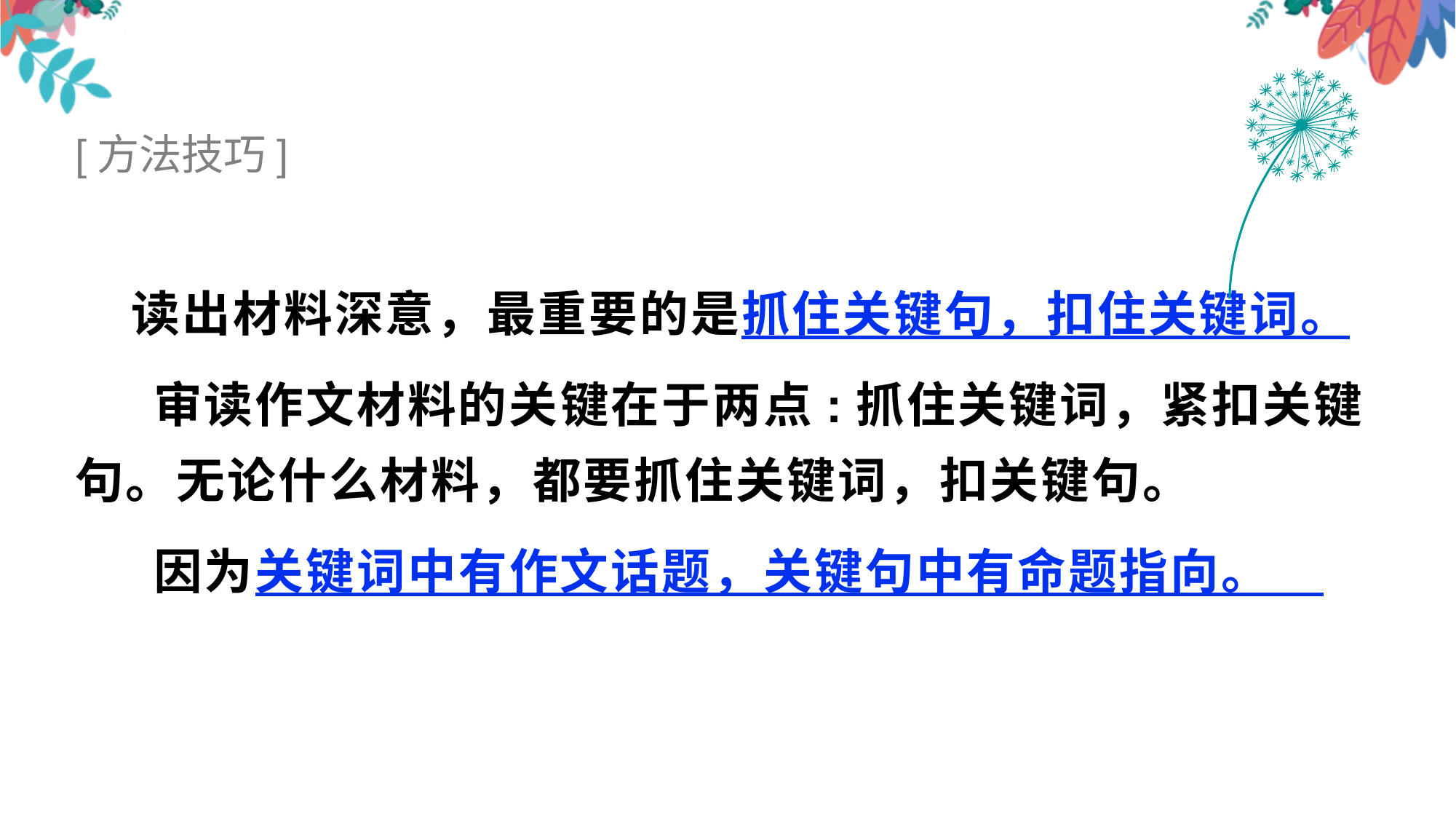

[方法技巧]

    读出材料深意，最重要的是抓住关键句，扣住关键词。
     审读作文材料的关键在于两点:抓住关键词，紧扣关键句。无论什么材料，都要抓住关键词，扣关键句。
     因为关键词中有作文话题，关键句中有命题指向。